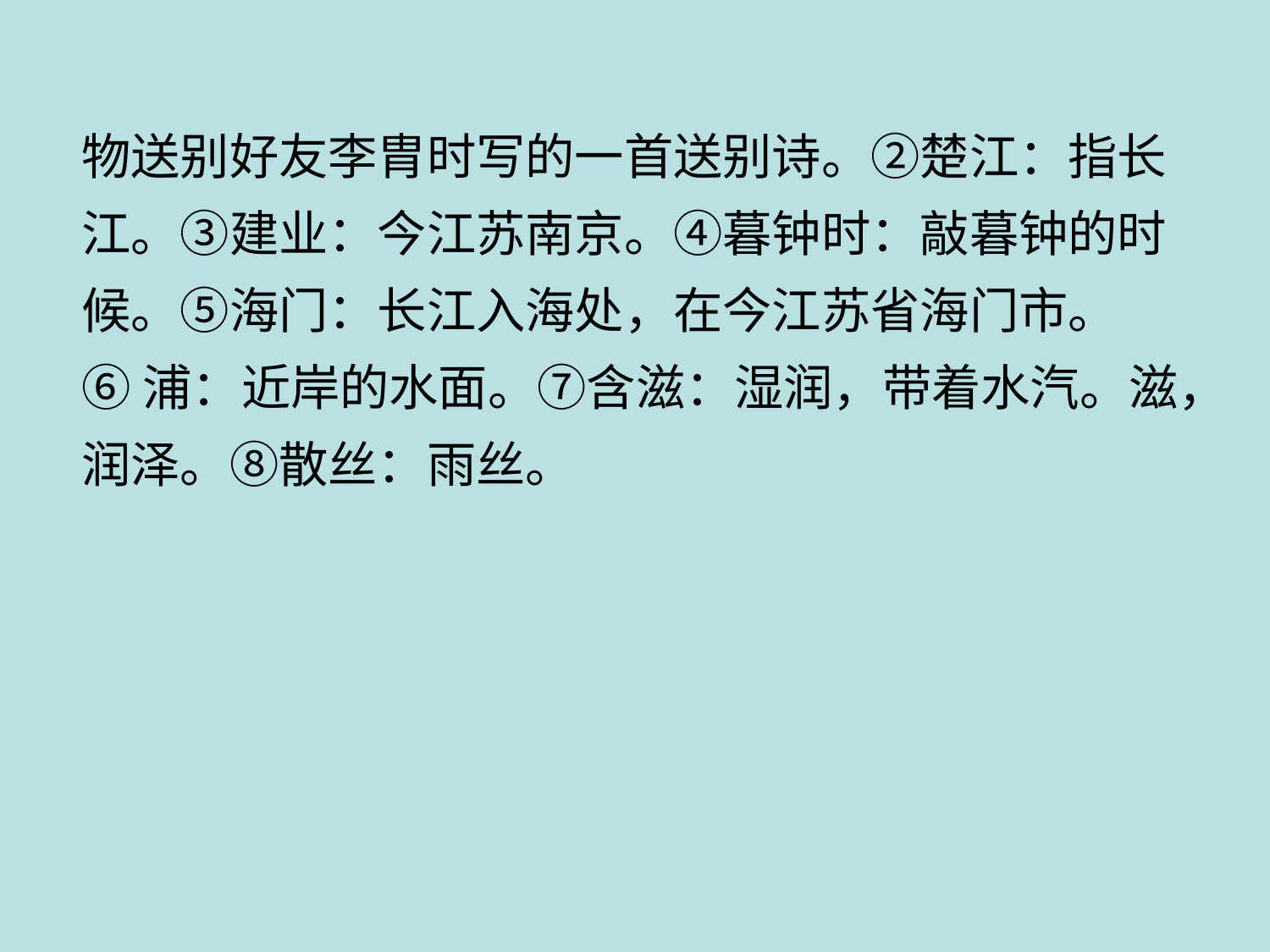

物送别好友李胄时写的一首送别诗。②楚江：指长江。③建业：今江苏南京。④暮钟时：敲暮钟的时候。⑤海门：长江入海处，在今江苏省海门市。
⑥浦：近岸的水面。⑦含滋：湿润，带着水汽。滋，润泽。⑧散丝：雨丝。